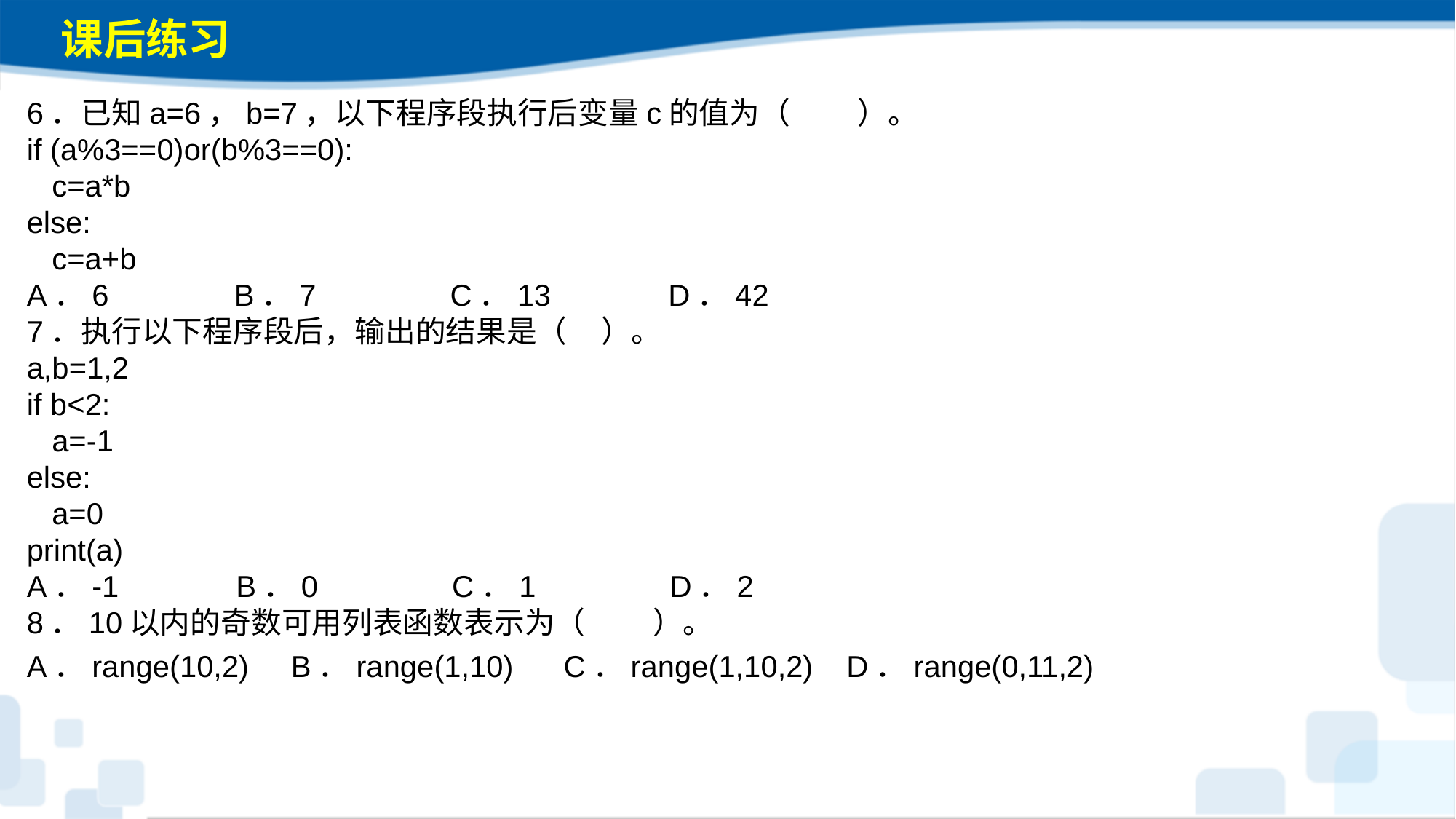

课后练习
6．已知a=6，b=7，以下程序段执行后变量c的值为（　 　）。if (a%3==0)or(b%3==0):   c=a*belse:   c=a+bA．6               B．7                C．13              D．427．执行以下程序段后，输出的结果是（     ）。a,b=1,2if b<2:   a=-1else:   a=0print(a)A．-1              B．0                C．1                D．28．10以内的奇数可用列表函数表示为（　 　）。A．range(10,2)     B．range(1,10)      C．range(1,10,2)    D．range(0,11,2)